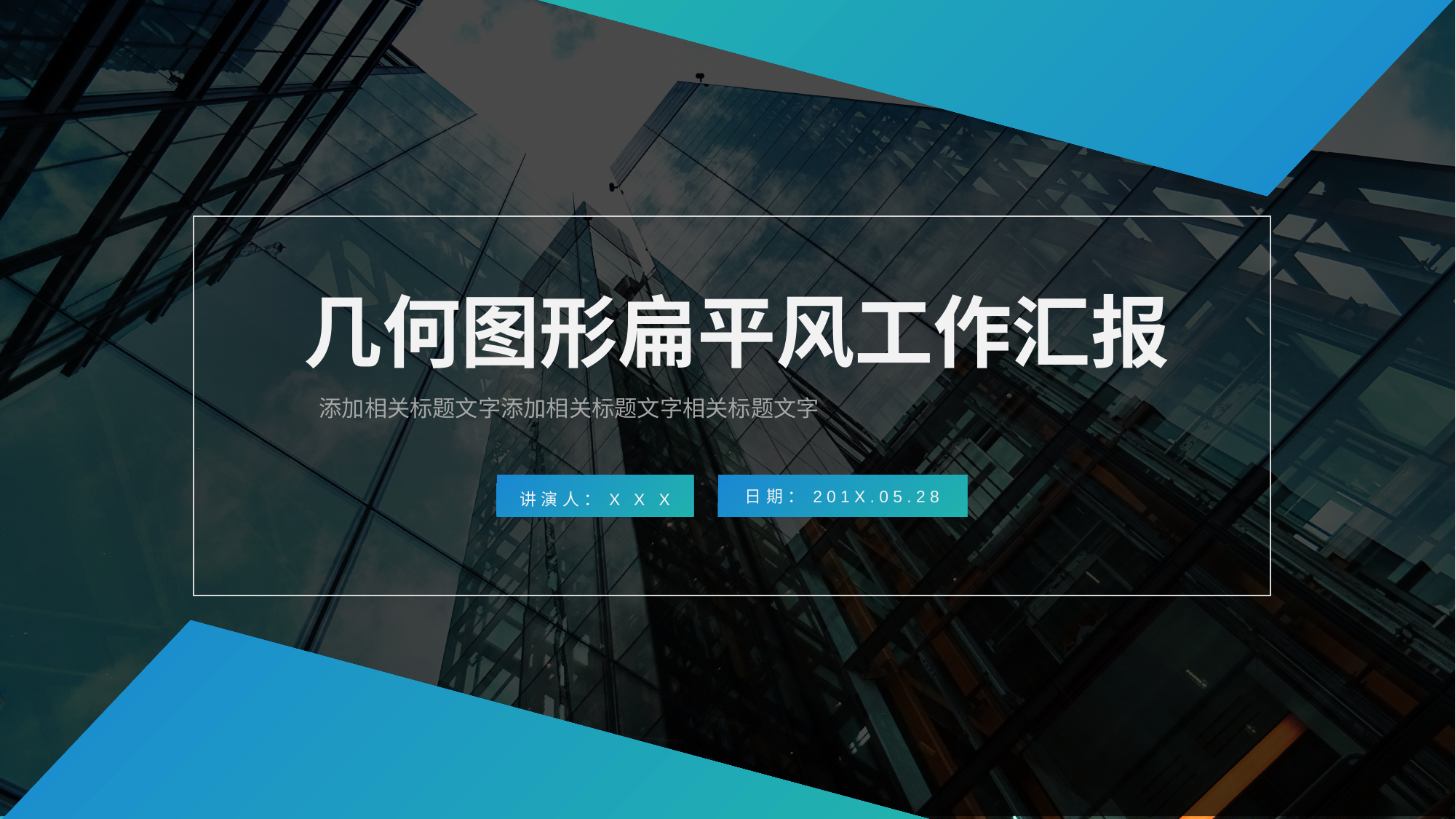

几何图形扁平风工作汇报
添加相关标题文字添加相关标题文字相关标题文字

日期：201X.05.28
讲演人：X X X